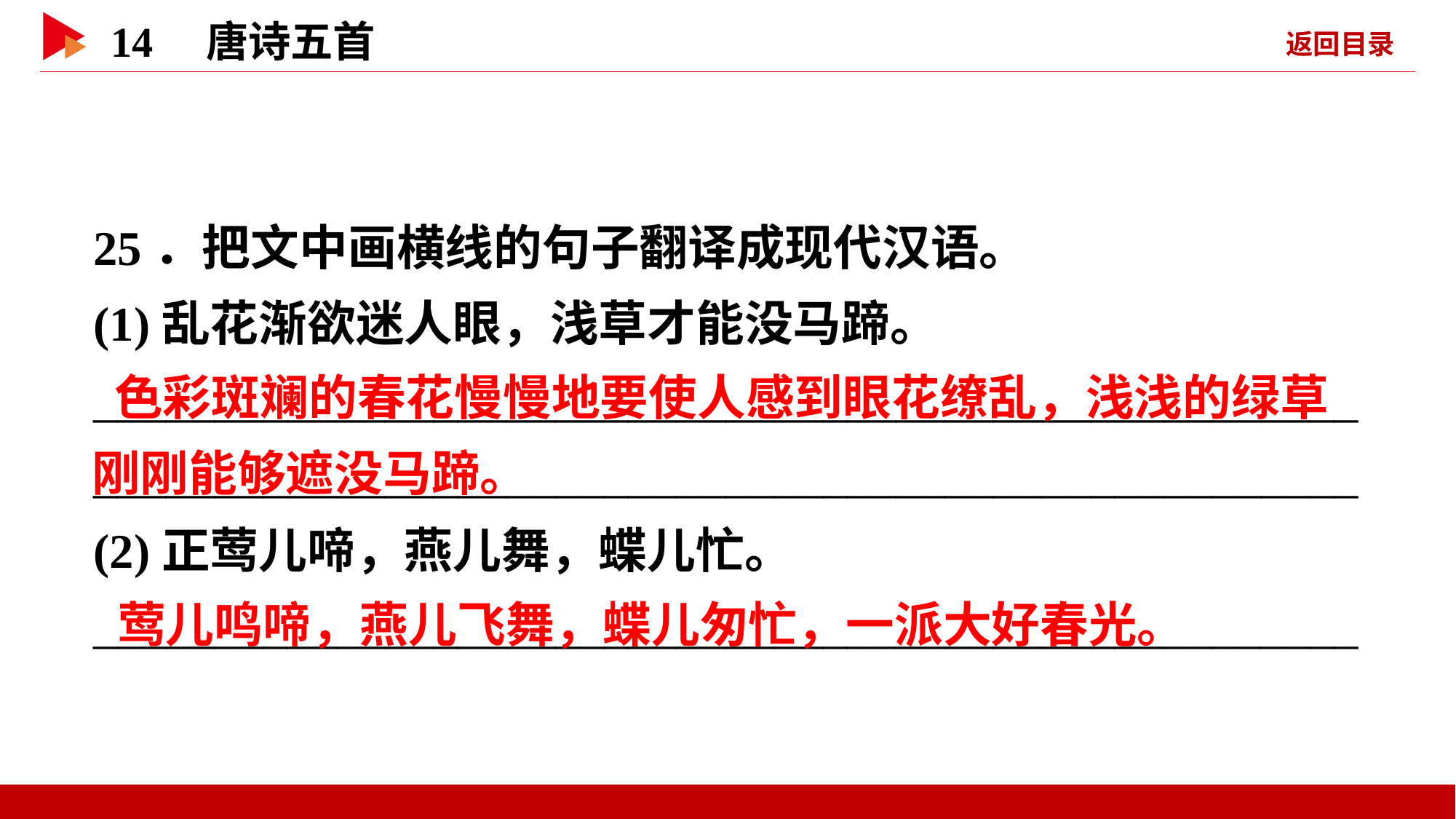

25．把文中画横线的句子翻译成现代汉语。
(1)乱花渐欲迷人眼，浅草才能没马蹄。
________________________________________________________________________________________________________
(2)正莺儿啼，燕儿舞，蝶儿忙。
____________________________________________________
 色彩斑斓的春花慢慢地要使人感到眼花缭乱，浅浅的绿草刚刚能够遮没马蹄。
 莺儿鸣啼，燕儿飞舞，蝶儿匆忙，一派大好春光。